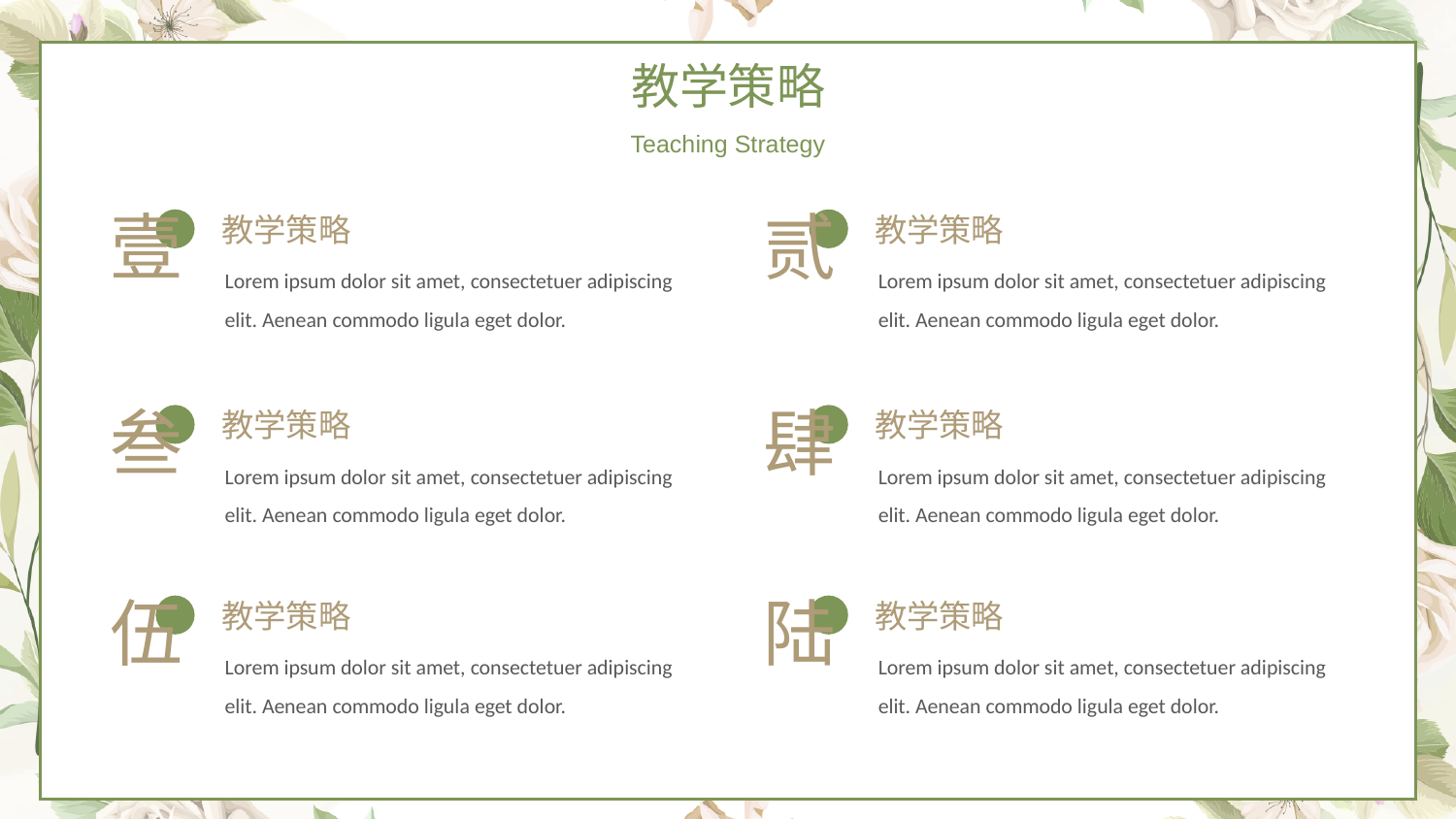

教学策略
Teaching Strategy
壹
贰
教学策略
教学策略

Lorem ipsum dolor sit amet, consectetuer adipiscing elit. Aenean commodo ligula eget dolor.
Lorem ipsum dolor sit amet, consectetuer adipiscing elit. Aenean commodo ligula eget dolor.
叁
肆
教学策略
教学策略

Lorem ipsum dolor sit amet, consectetuer adipiscing elit. Aenean commodo ligula eget dolor.
Lorem ipsum dolor sit amet, consectetuer adipiscing elit. Aenean commodo ligula eget dolor.
伍
陆
教学策略
教学策略

Lorem ipsum dolor sit amet, consectetuer adipiscing elit. Aenean commodo ligula eget dolor.
Lorem ipsum dolor sit amet, consectetuer adipiscing elit. Aenean commodo ligula eget dolor.